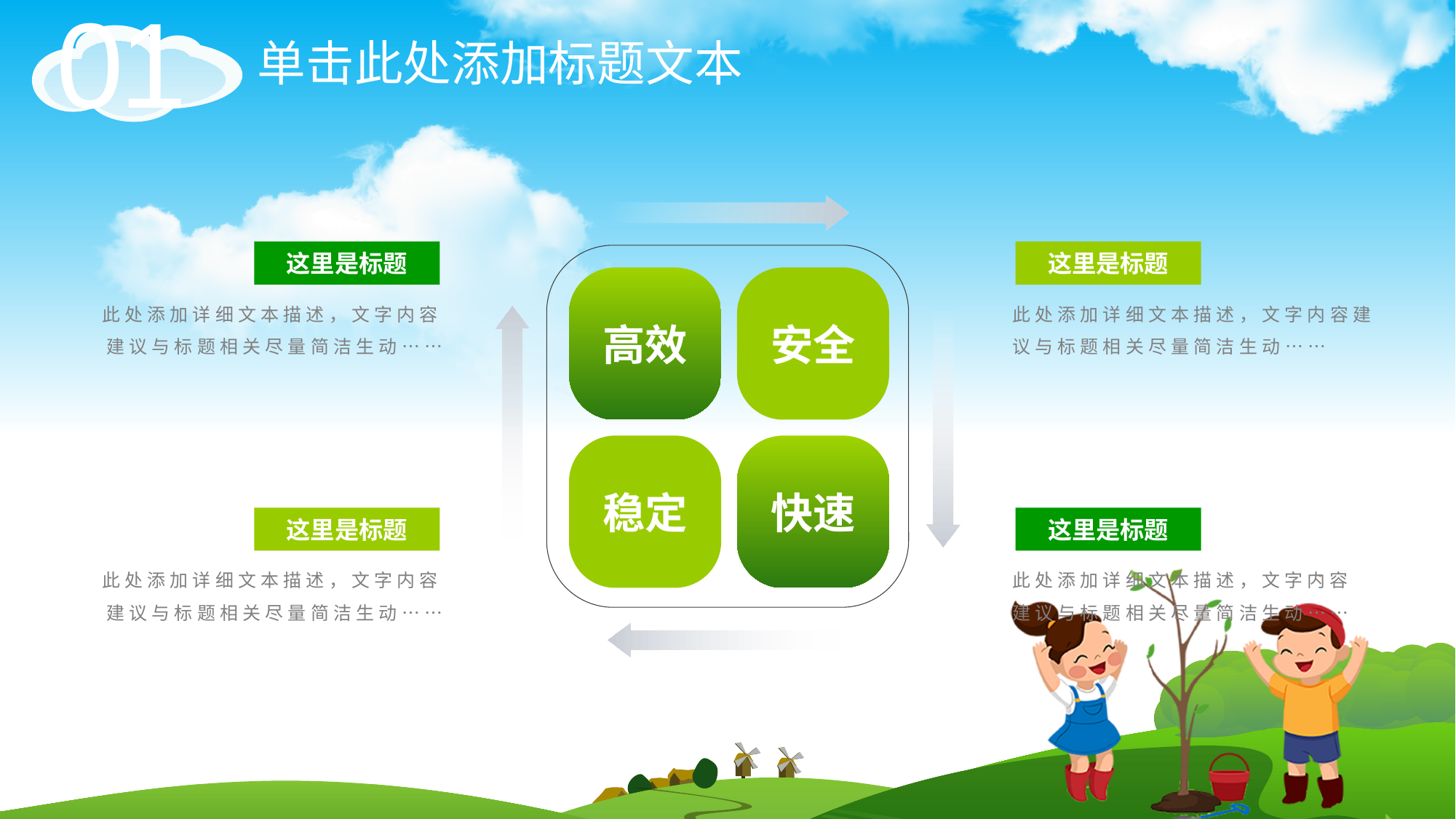

01
单击此处添加标题文本

这里是标题
此处添加详细文本描述，文字内容建议与标题相关尽量简洁生动……
这里是标题
此处添加详细文本描述，文字内容建议与标题相关尽量简洁生动……

高效
安全

稳定
快速
这里是标题
此处添加详细文本描述，文字内容建议与标题相关尽量简洁生动……
这里是标题
此处添加详细文本描述，文字内容建议与标题相关尽量简洁生动……